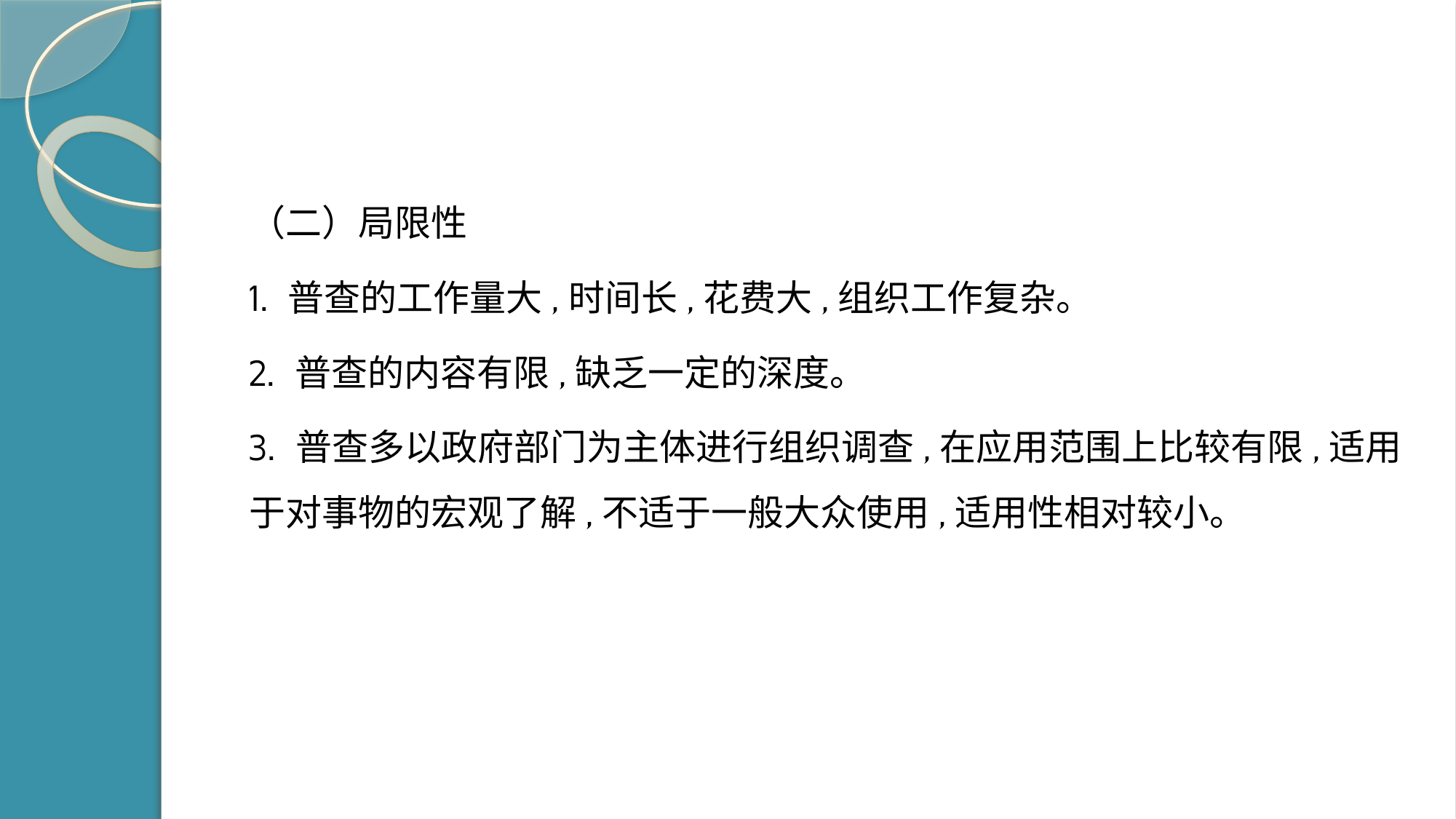

#
（二）局限性
1. 普查的工作量大,时间长,花费大,组织工作复杂。
2. 普查的内容有限,缺乏一定的深度。
3. 普查多以政府部门为主体进行组织调查,在应用范围上比较有限,适用于对事物的宏观了解,不适于一般大众使用,适用性相对较小。